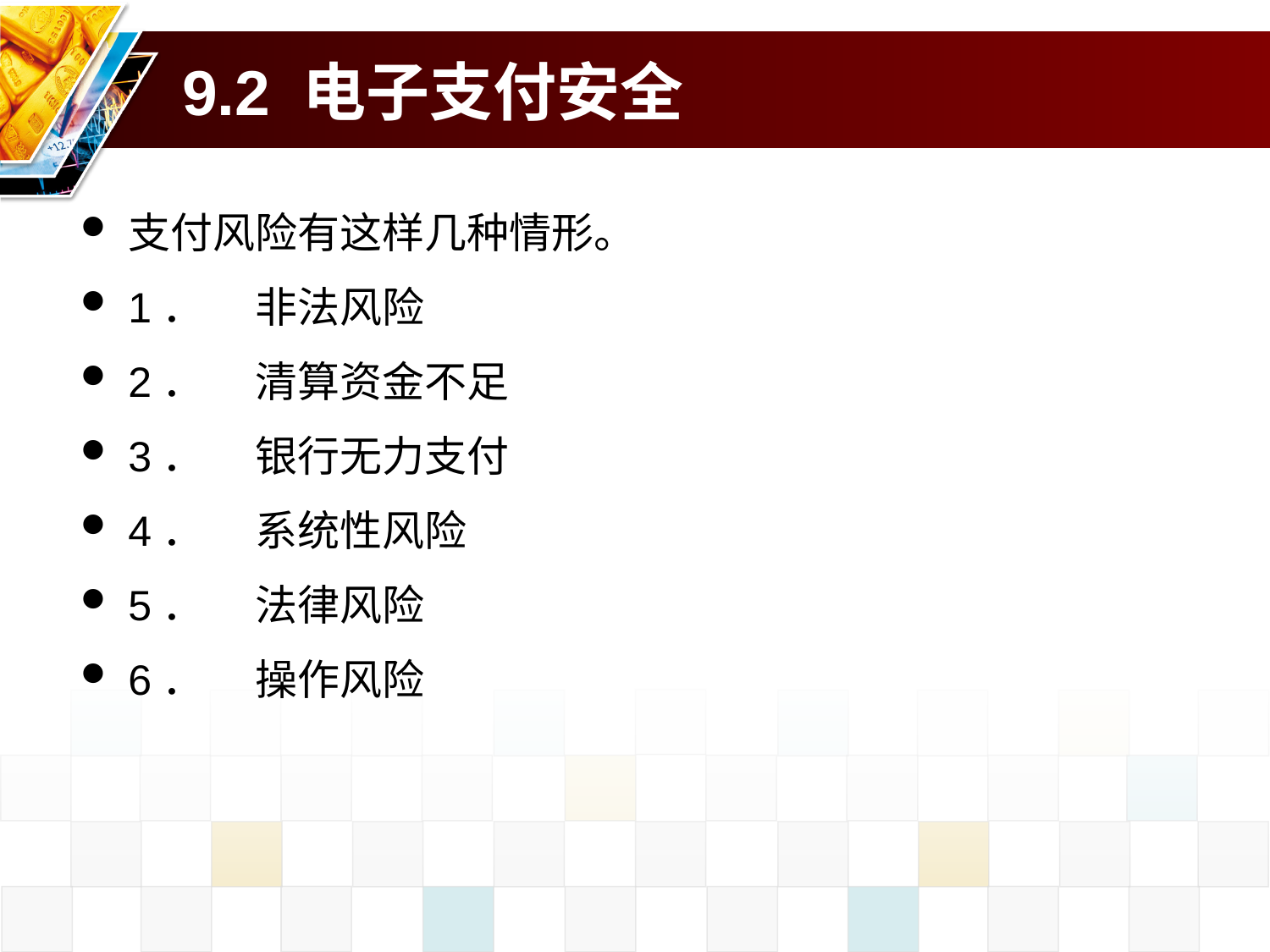

# 9.2 电子支付安全
支付风险有这样几种情形。
1．	非法风险
2．	清算资金不足
3．	银行无力支付
4．	系统性风险
5．	法律风险
6．	操作风险